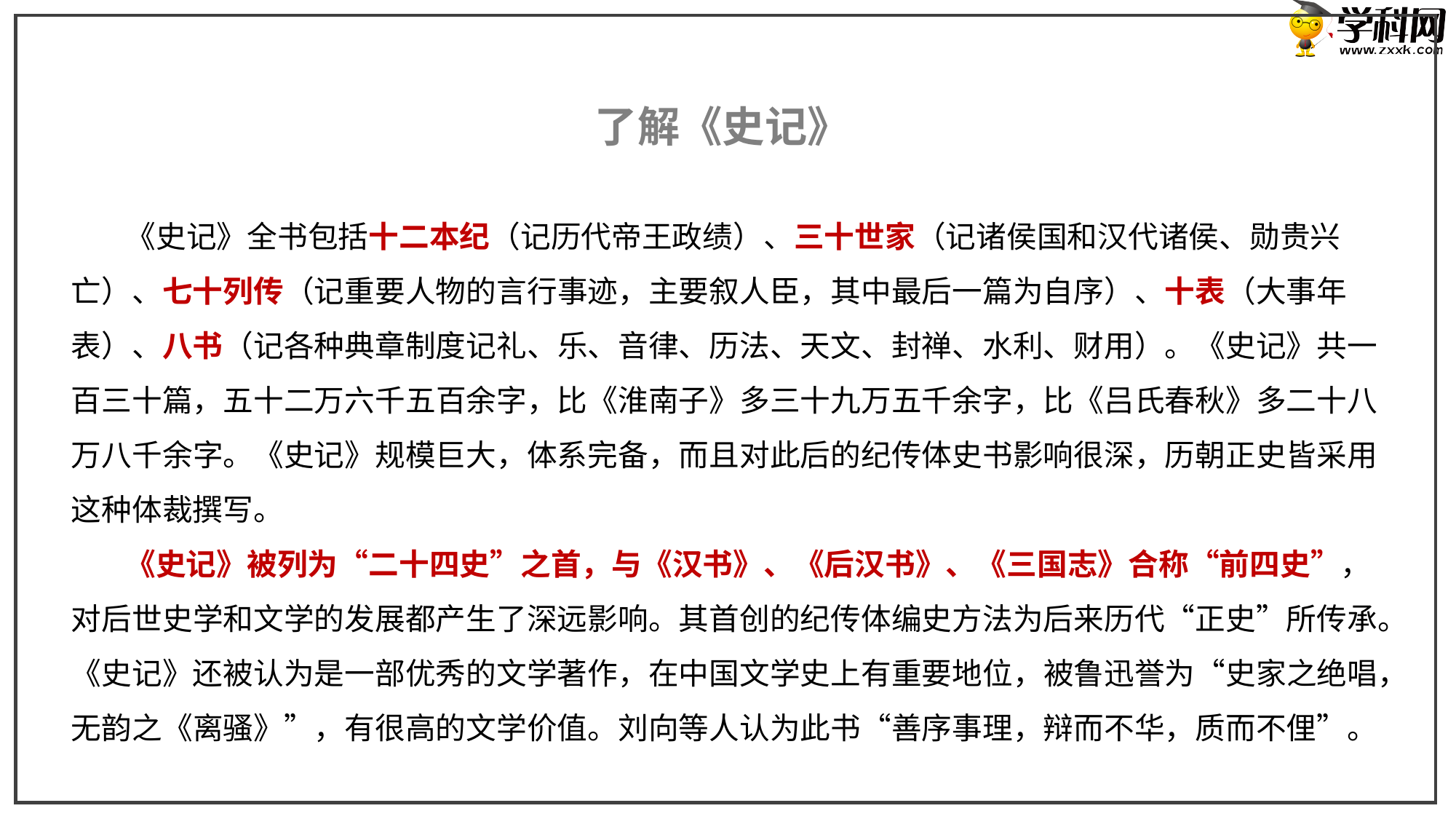

了解《史记》
       《史记》全书包括十二本纪（记历代帝王政绩）、三十世家（记诸侯国和汉代诸侯、勋贵兴亡）、七十列传（记重要人物的言行事迹，主要叙人臣，其中最后一篇为自序）、十表（大事年表）、八书（记各种典章制度记礼、乐、音律、历法、天文、封禅、水利、财用）。《史记》共一百三十篇，五十二万六千五百余字，比《淮南子》多三十九万五千余字，比《吕氏春秋》多二十八万八千余字。《史记》规模巨大，体系完备，而且对此后的纪传体史书影响很深，历朝正史皆采用这种体裁撰写。
       《史记》被列为“二十四史”之首，与《汉书》、《后汉书》、《三国志》合称“前四史”，对后世史学和文学的发展都产生了深远影响。其首创的纪传体编史方法为后来历代“正史”所传承。《史记》还被认为是一部优秀的文学著作，在中国文学史上有重要地位，被鲁迅誉为“史家之绝唱，无韵之《离骚》”，有很高的文学价值。刘向等人认为此书“善序事理，辩而不华，质而不俚”。